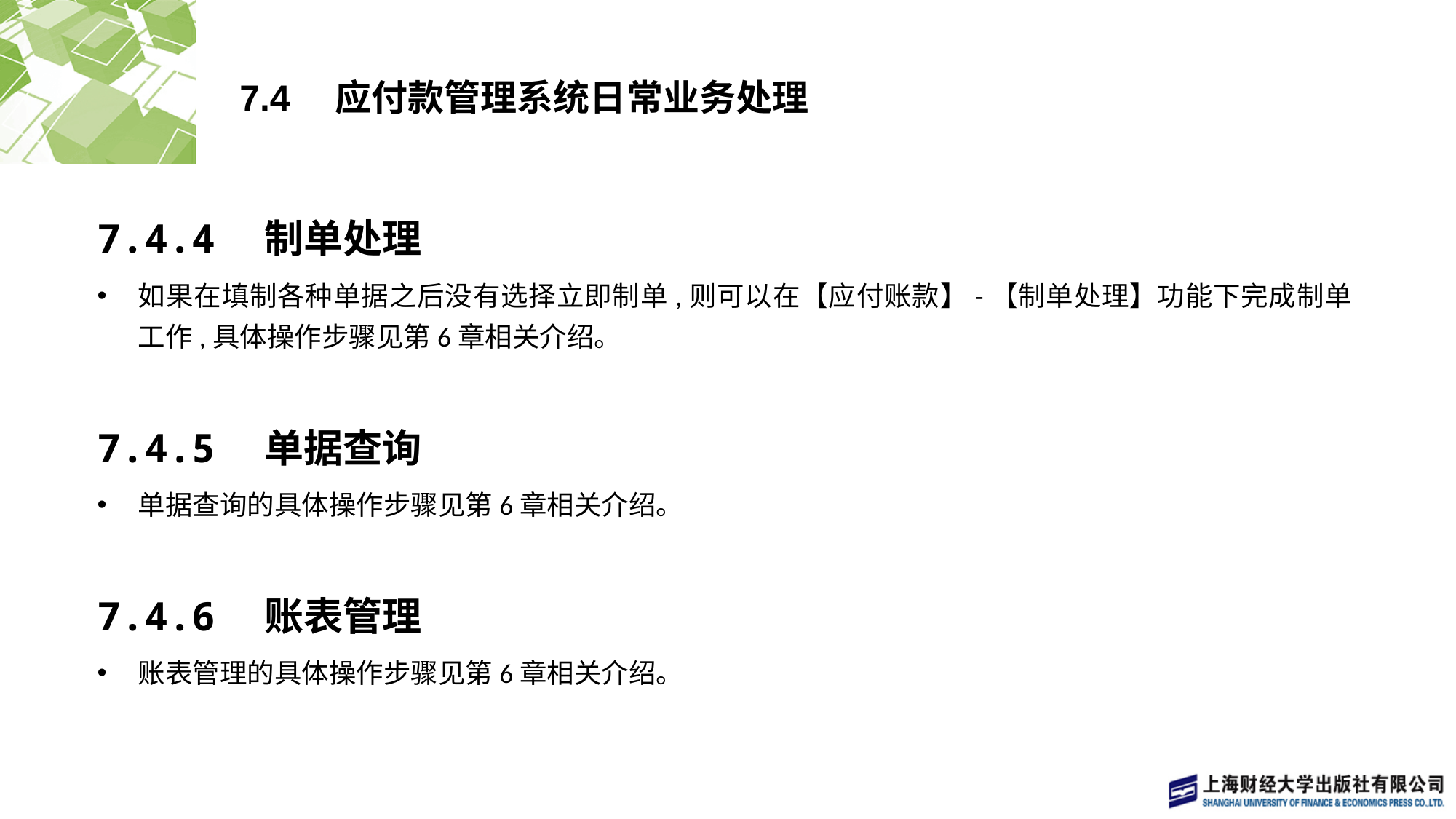

# 7.4　应付款管理系统日常业务处理
7.4.4　制单处理
如果在填制各种单据之后没有选择立即制单,则可以在【应付账款】-【制单处理】功能下完成制单工作,具体操作步骤见第6章相关介绍。

7.4.5　单据查询
单据查询的具体操作步骤见第6章相关介绍。

7.4.6　账表管理
账表管理的具体操作步骤见第6章相关介绍。